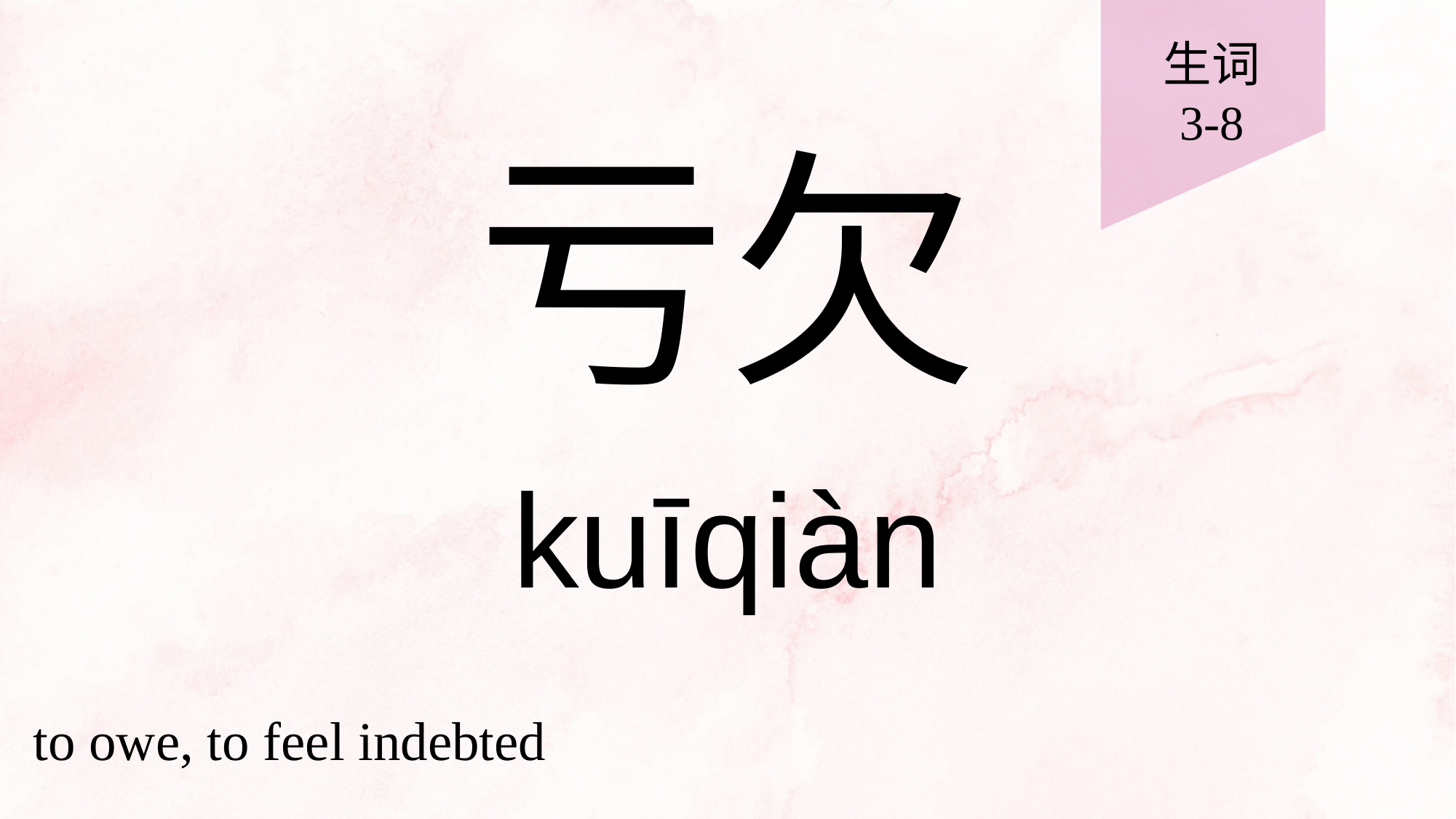

生词
3-8
# 亏欠
kuīqiàn
to owe, to feel indebted